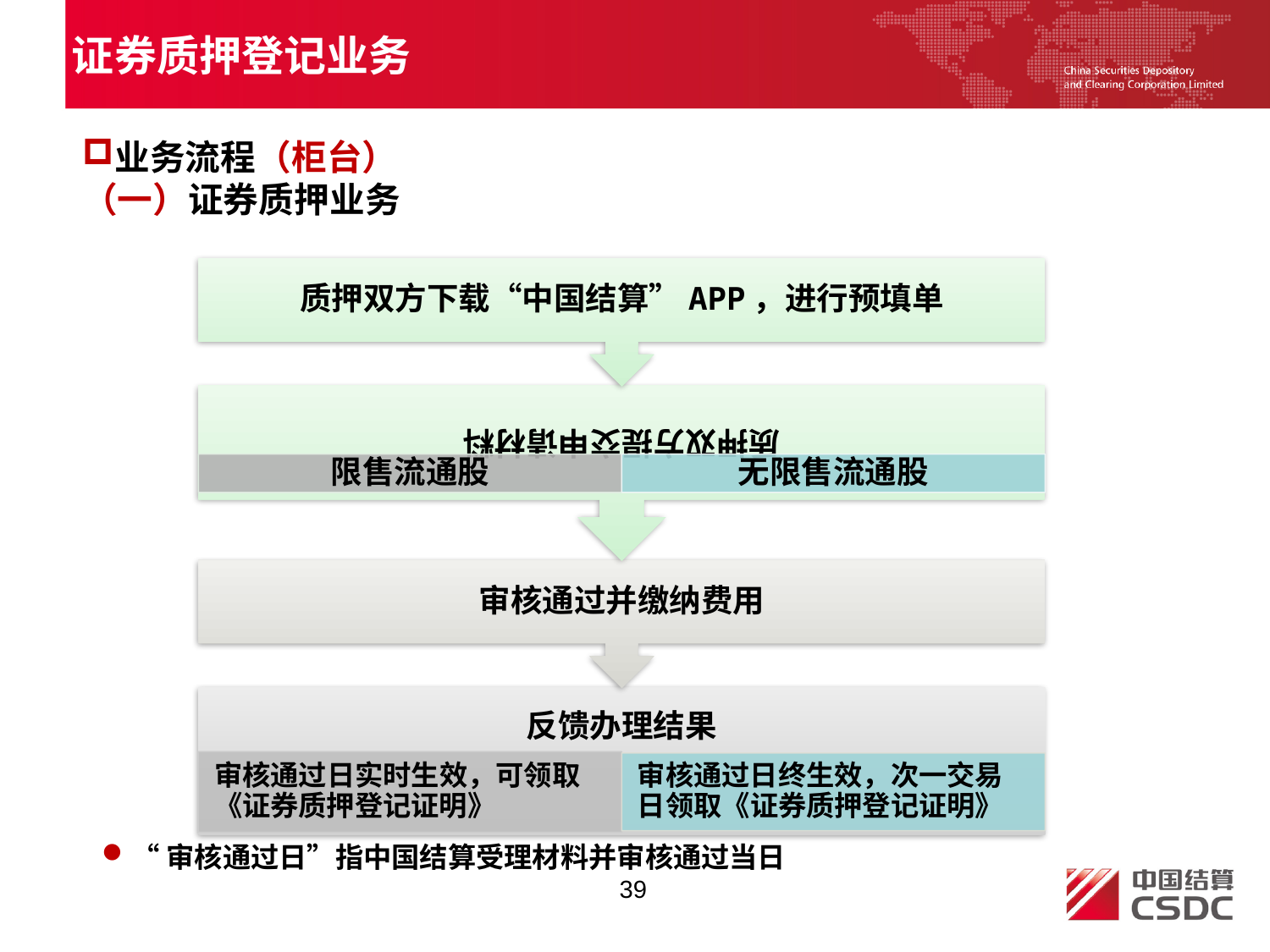

证券质押登记业务
业务流程（柜台）
（一）证券质押业务

反馈办理结果
审核通过日实时生效，可领取《证券质押登记证明》
审核通过日终生效，次一交易日领取《证券质押登记证明》
审核通过并缴纳费用
质押双方提交申请材料
限售流通股
无限售流通股
质押双方下载“中国结算”APP，进行预填单
“审核通过日”指中国结算受理材料并审核通过当日
39